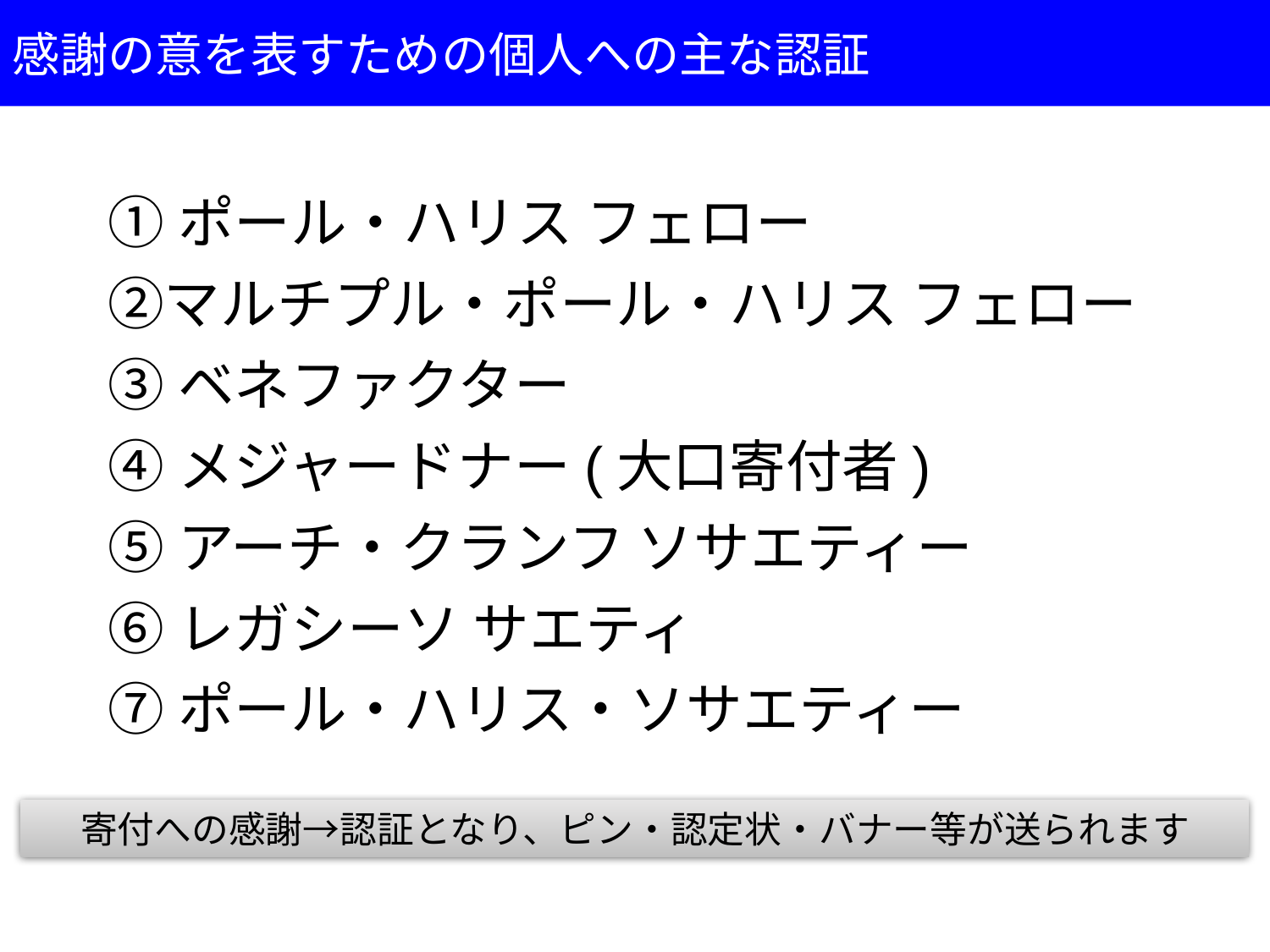

感謝の意を表すための個人への主な認証
①ポール・ハリス フェロー　
②マルチプル・ポール・ハリス フェロー
③ベネファクター
④メジャードナー(大口寄付者)
⑤アーチ・クランフ ソサエティー
⑥レガシーソ サエティ
⑦ポール・ハリス・ソサエティー
寄付への感謝→認証となり、ピン・認定状・バナー等が送られます